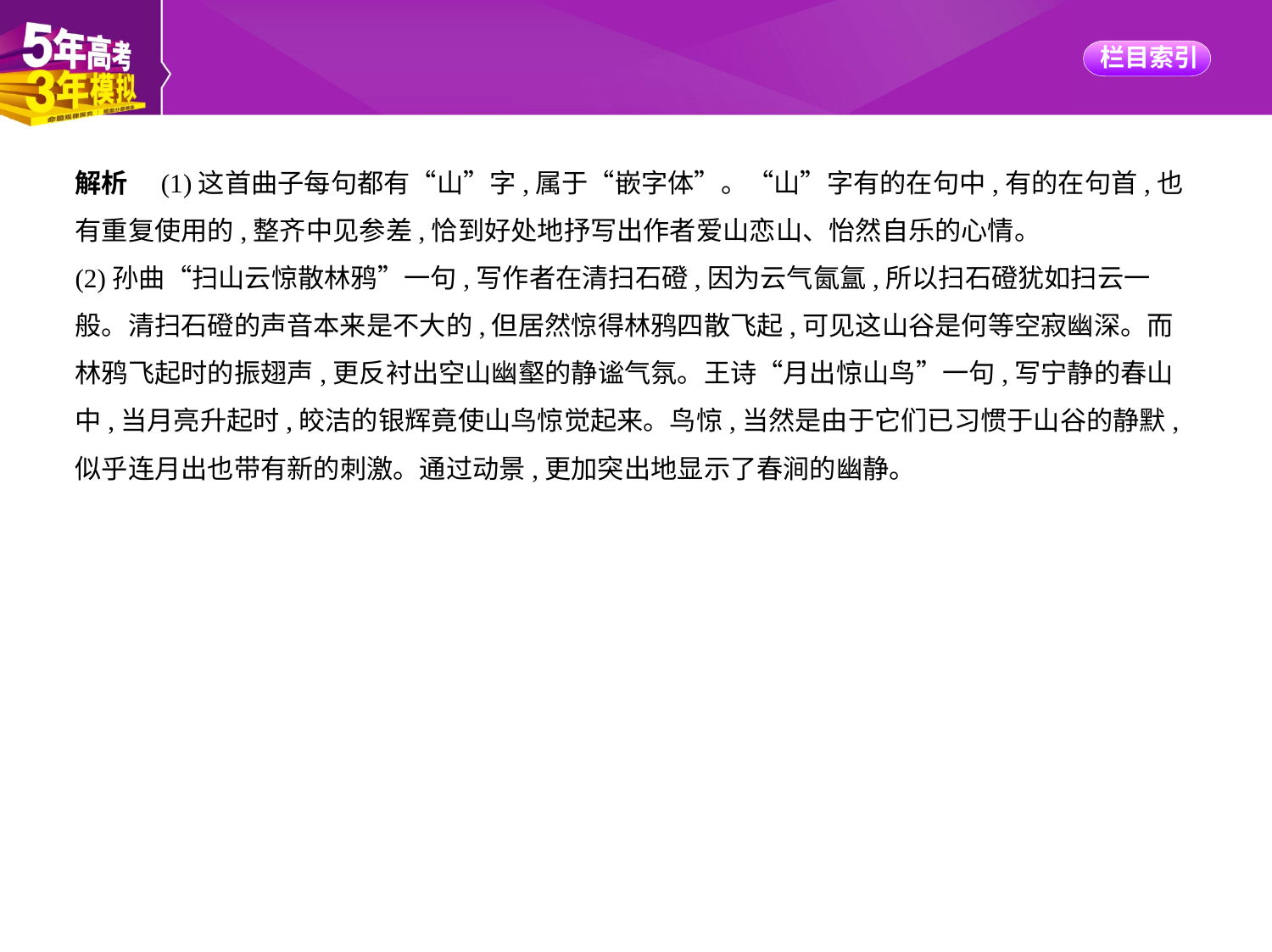

解析　(1)这首曲子每句都有“山”字,属于“嵌字体”。“山”字有的在句中,有的在句首,也
有重复使用的,整齐中见参差,恰到好处地抒写出作者爱山恋山、怡然自乐的心情。
(2)孙曲“扫山云惊散林鸦”一句,写作者在清扫石磴,因为云气氤氲,所以扫石磴犹如扫云一
般。清扫石磴的声音本来是不大的,但居然惊得林鸦四散飞起,可见这山谷是何等空寂幽深。而
林鸦飞起时的振翅声,更反衬出空山幽壑的静谧气氛。王诗“月出惊山鸟”一句,写宁静的春山
中,当月亮升起时,皎洁的银辉竟使山鸟惊觉起来。鸟惊,当然是由于它们已习惯于山谷的静默,
似乎连月出也带有新的刺激。通过动景,更加突出地显示了春涧的幽静。